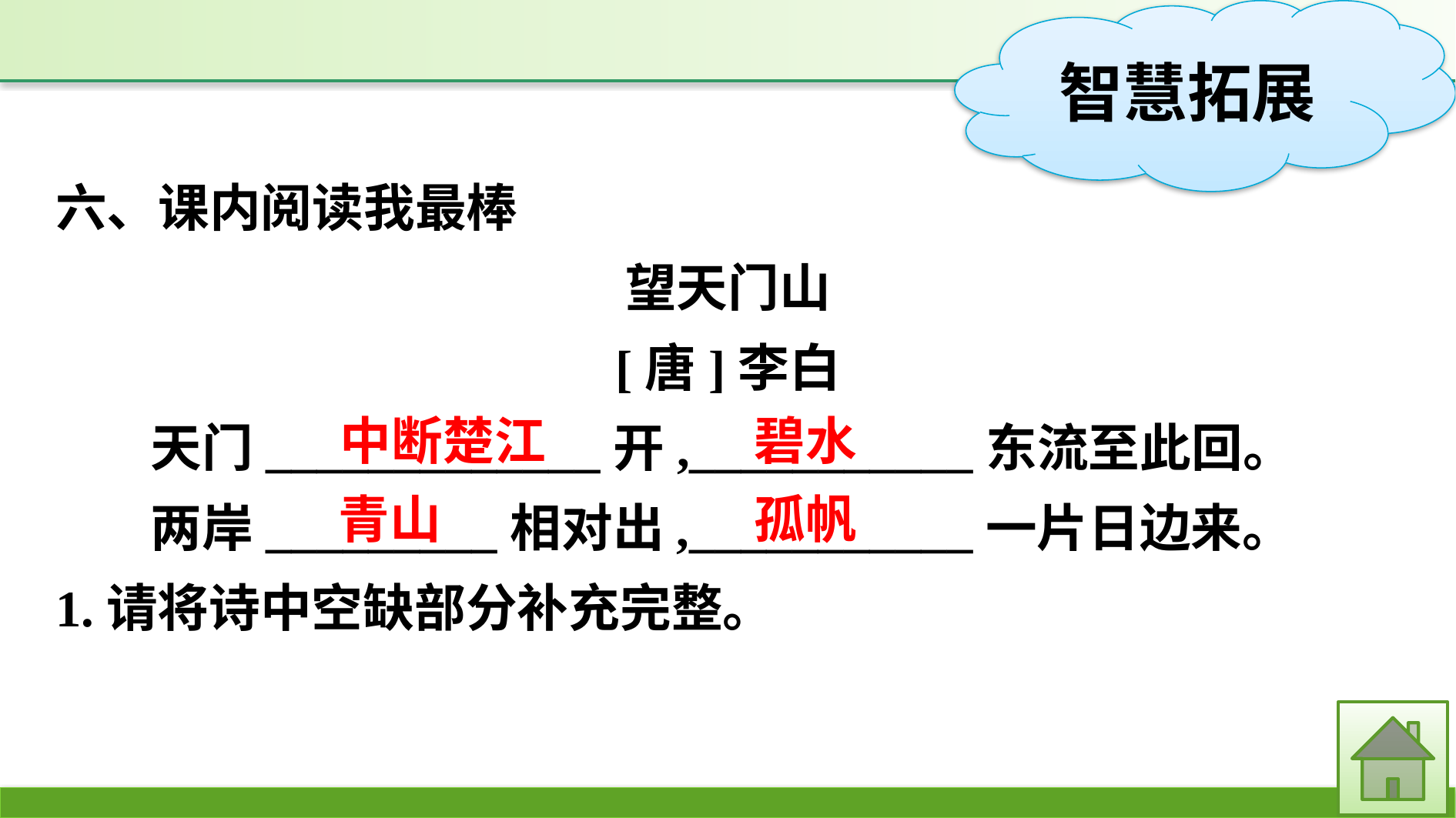

六、课内阅读我最棒
望天门山
[唐]李白
天门_____________开,___________东流至此回。
两岸_________相对出,___________一片日边来。
1.请将诗中空缺部分补充完整。
中断楚江
碧水
孤帆
青山